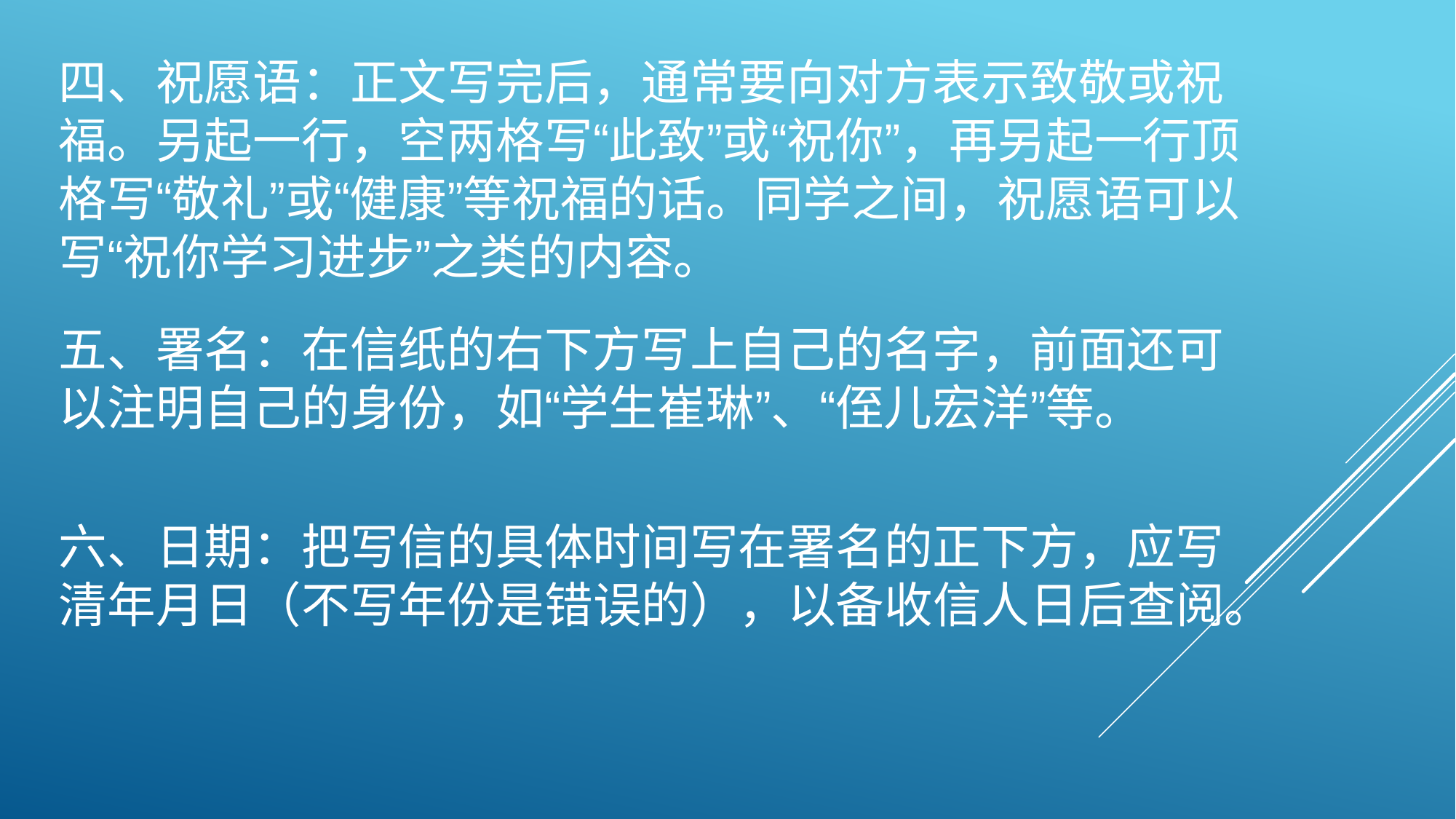

四、祝愿语：正文写完后，通常要向对方表示致敬或祝福。另起一行，空两格写“此致”或“祝你”，再另起一行顶格写“敬礼”或“健康”等祝福的话。同学之间，祝愿语可以写“祝你学习进步”之类的内容。

五、署名：在信纸的右下方写上自己的名字，前面还可以注明自己的身份，如“学生崔琳”、“侄儿宏洋”等。
六、日期：把写信的具体时间写在署名的正下方，应写清年月日（不写年份是错误的），以备收信人日后查阅。
#